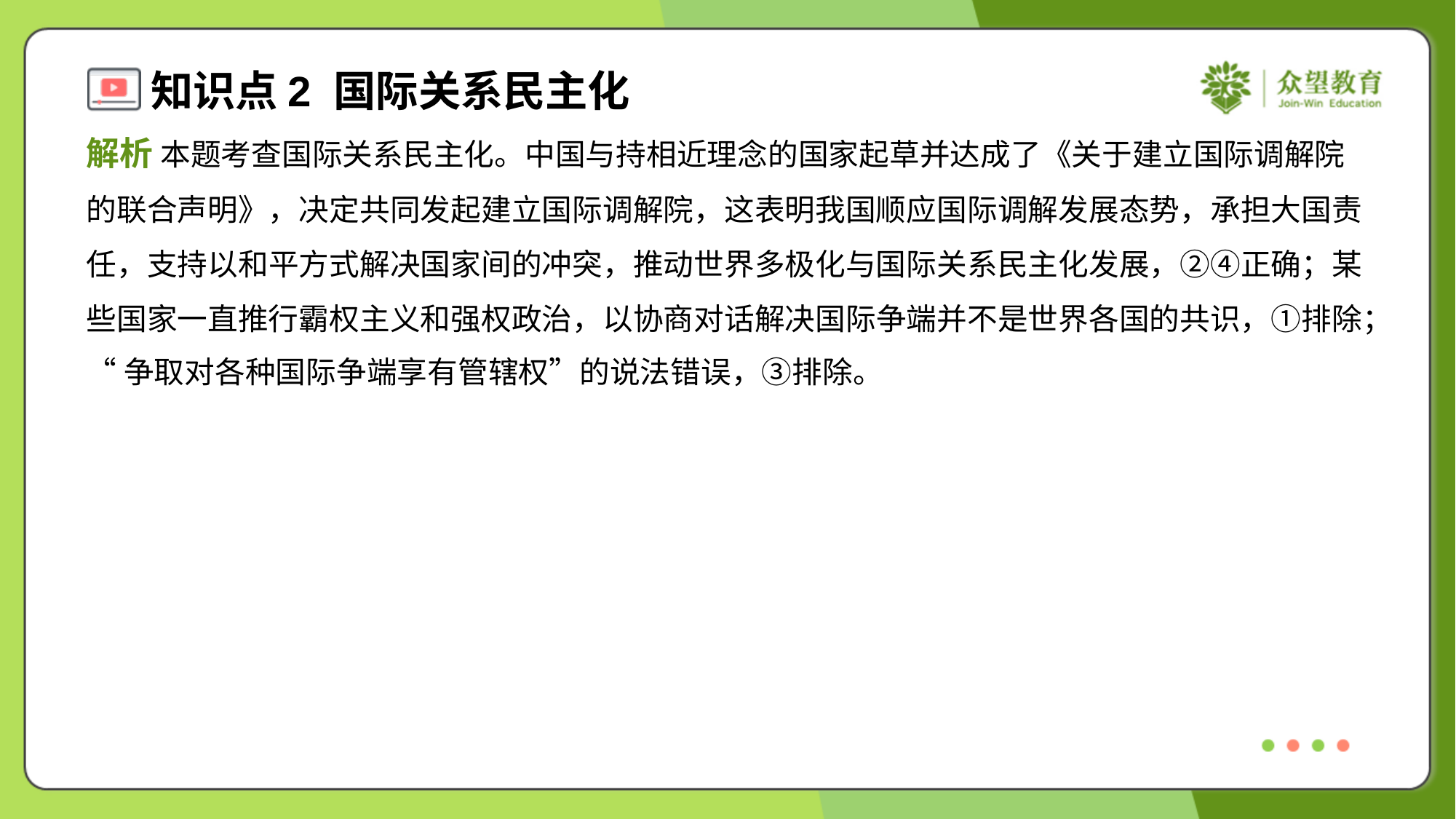

解析 本题考查国际关系民主化。中国与持相近理念的国家起草并达成了《关于建立国际调解院
的联合声明》，决定共同发起建立国际调解院，这表明我国顺应国际调解发展态势，承担大国责
任，支持以和平方式解决国家间的冲突，推动世界多极化与国际关系民主化发展，②④正确；某
些国家一直推行霸权主义和强权政治，以协商对话解决国际争端并不是世界各国的共识，①排除；
“争取对各种国际争端享有管辖权”的说法错误，③排除。